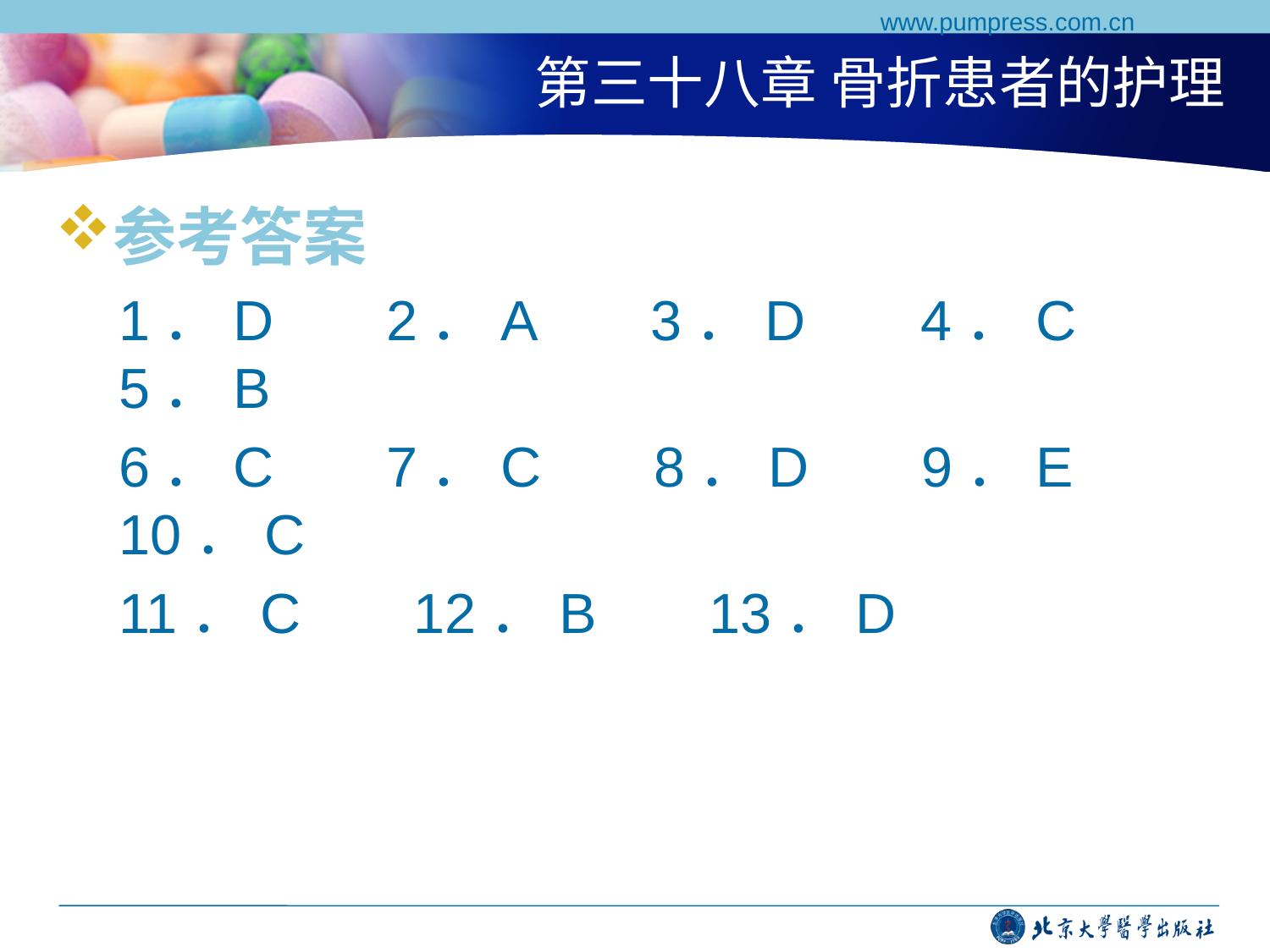

www.pumpress.com.cn
# 第三十八章 骨折患者的护理
参考答案
1．D 　 2．A  　3．D  　4．C 　 5．B
6．C 　 7．C 　 8．D 　 9．E 　 10．C
11．C 　 12．B 　 13．D